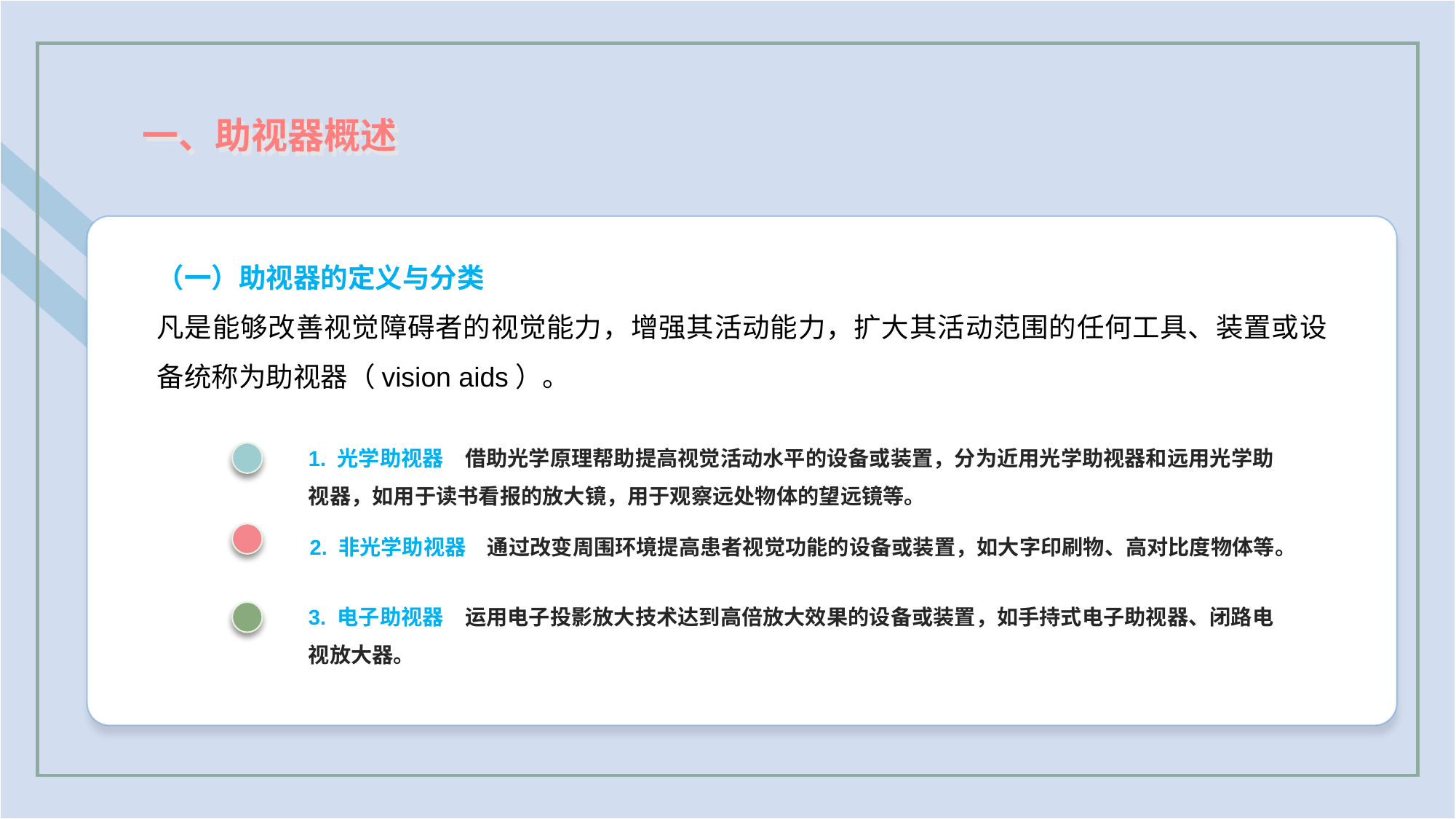

一、助视器概述

（一）助视器的定义与分类
凡是能够改善视觉障碍者的视觉能力，增强其活动能力，扩大其活动范围的任何工具、装置或设备统称为助视器（vision aids）。
1. 光学助视器　借助光学原理帮助提高视觉活动水平的设备或装置，分为近用光学助视器和远用光学助视器，如用于读书看报的放大镜，用于观察远处物体的望远镜等。

2. 非光学助视器　通过改变周围环境提高患者视觉功能的设备或装置，如大字印刷物、高对比度物体等。

3. 电子助视器　运用电子投影放大技术达到高倍放大效果的设备或装置，如手持式电子助视器、闭路电视放大器。